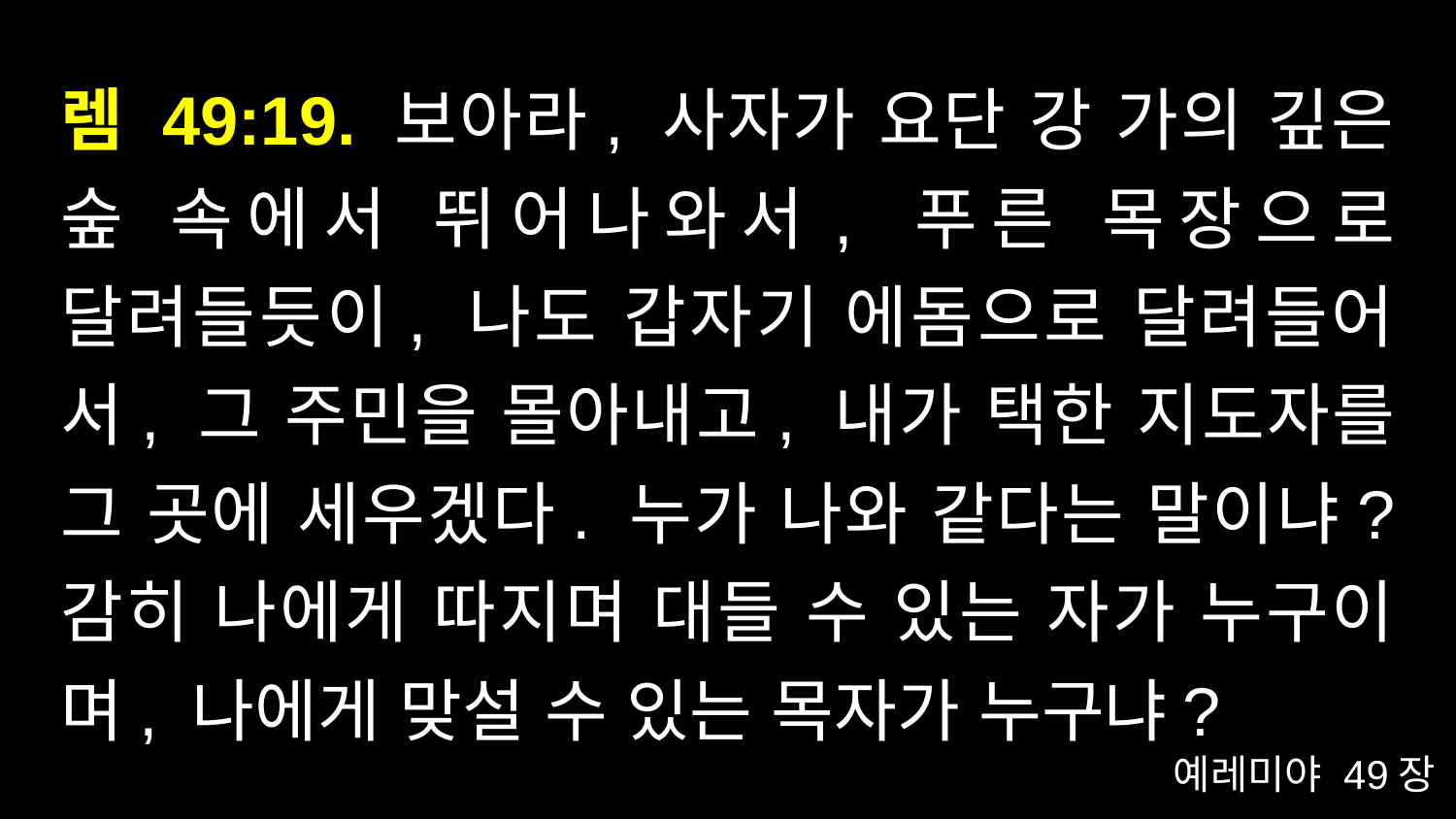

# 렘 49:19. 보아라, 사자가 요단 강 가의 깊은 숲 속에서 뛰어나와서, 푸른 목장으로 달려들듯이, 나도 갑자기 에돔으로 달려들어서, 그 주민을 몰아내고, 내가 택한 지도자를 그 곳에 세우겠다. 누가 나와 같다는 말이냐? 감히 나에게 따지며 대들 수 있는 자가 누구이며, 나에게 맞설 수 있는 목자가 누구냐?
예레미야 49장